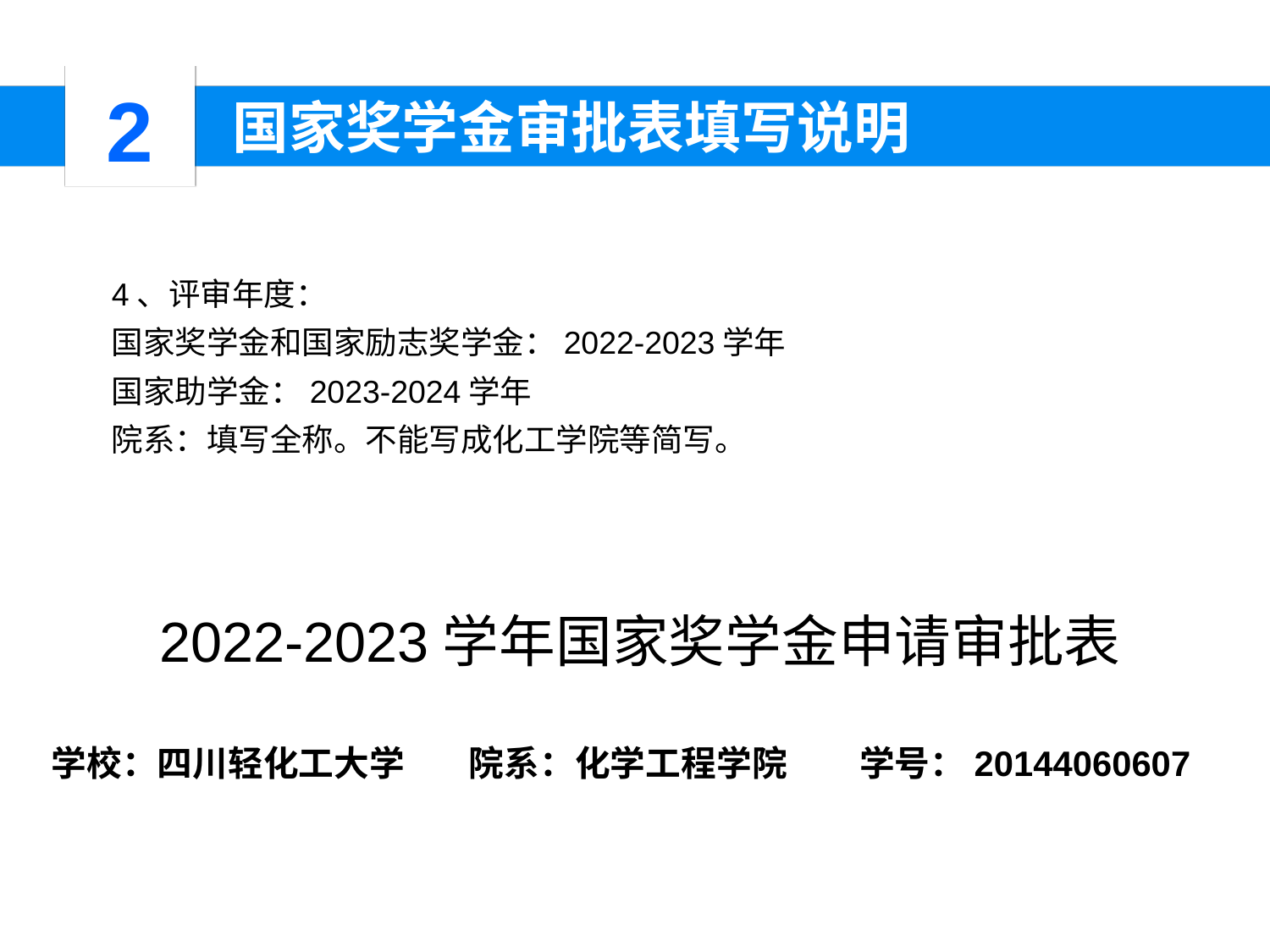

2
                国家奖学金审批表填写说明
4、评审年度：
国家奖学金和国家励志奖学金：2022-2023学年
国家助学金：2023-2024学年
院系：填写全称。不能写成化工学院等简写。

2022-2023学年国家奖学金申请审批表

学校：四川轻化工大学        院系：化学工程学院         学号：20144060607